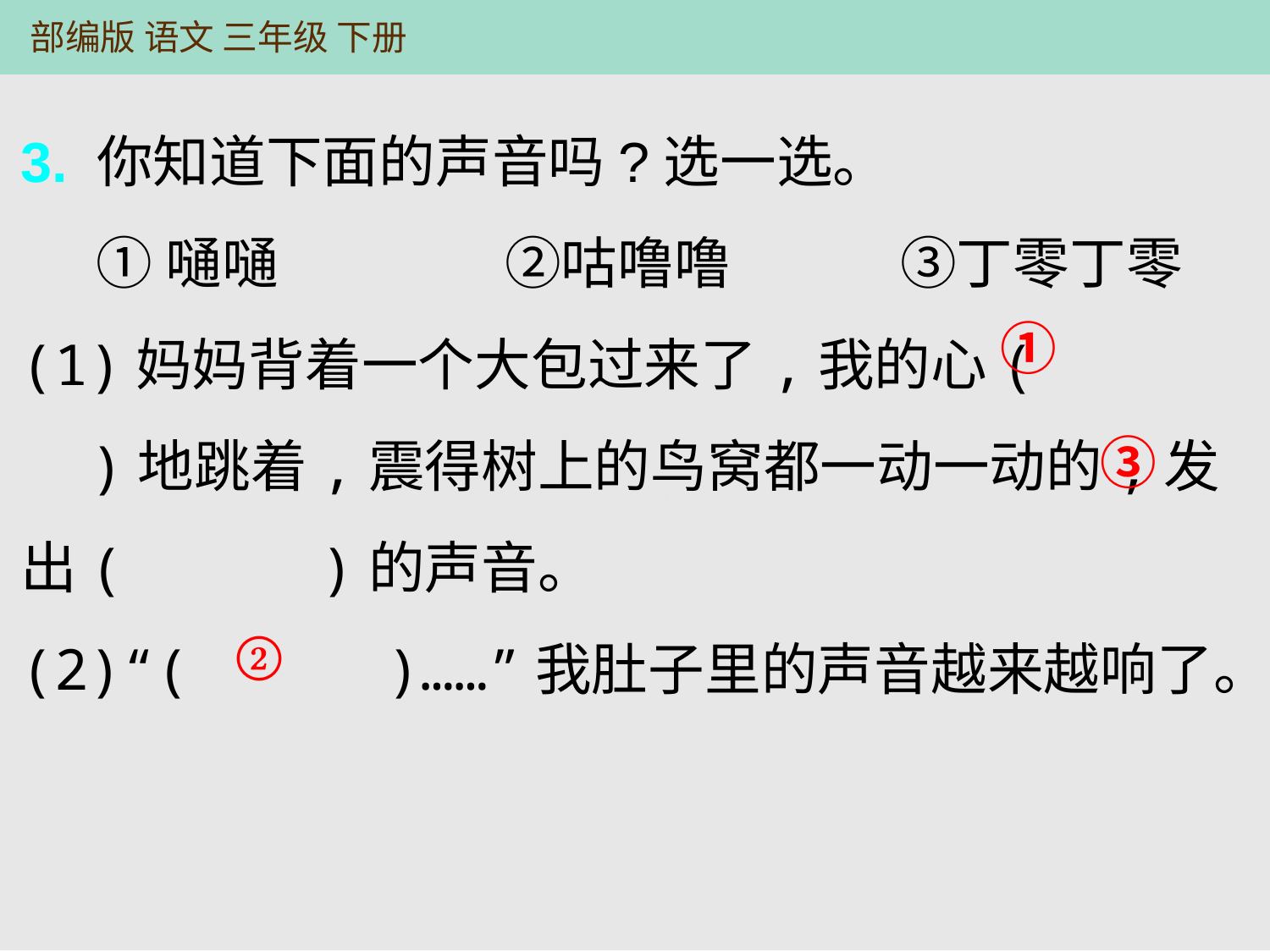

3. 你知道下面的声音吗?选一选。
①嗵嗵　　　　②咕噜噜　　　③丁零丁零
(1)妈妈背着一个大包过来了,我的心(　　　)地跳着,震得树上的鸟窝都一动一动的,发出(　　　)的声音。
(2)“(　　　)……”我肚子里的声音越来越响了。
①
③
②